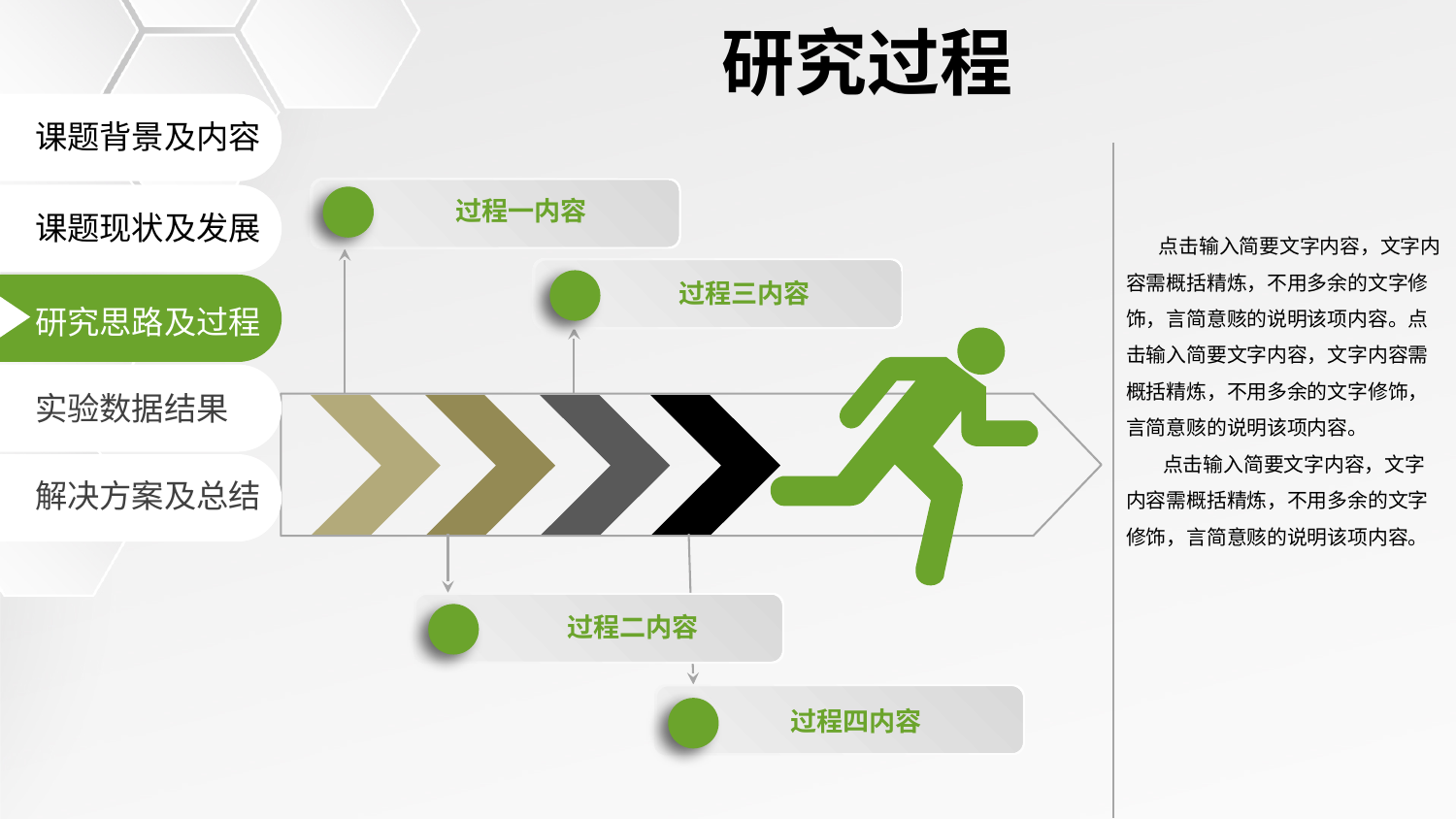

研究过程

课题背景及内容

1
过程一内容

课题现状及发展
      点击输入简要文字内容，文字内容需概括精炼，不用多余的文字修饰，言简意赅的说明该项内容。点击输入简要文字内容，文字内容需概括精炼，不用多余的文字修饰，言简意赅的说明该项内容。
       点击输入简要文字内容，文字内容需概括精炼，不用多余的文字修饰，言简意赅的说明该项内容。

3
过程三内容

研究思路及过程

实验数据结果

解决方案及总结

2
过程二内容

4
过程四内容
延时符